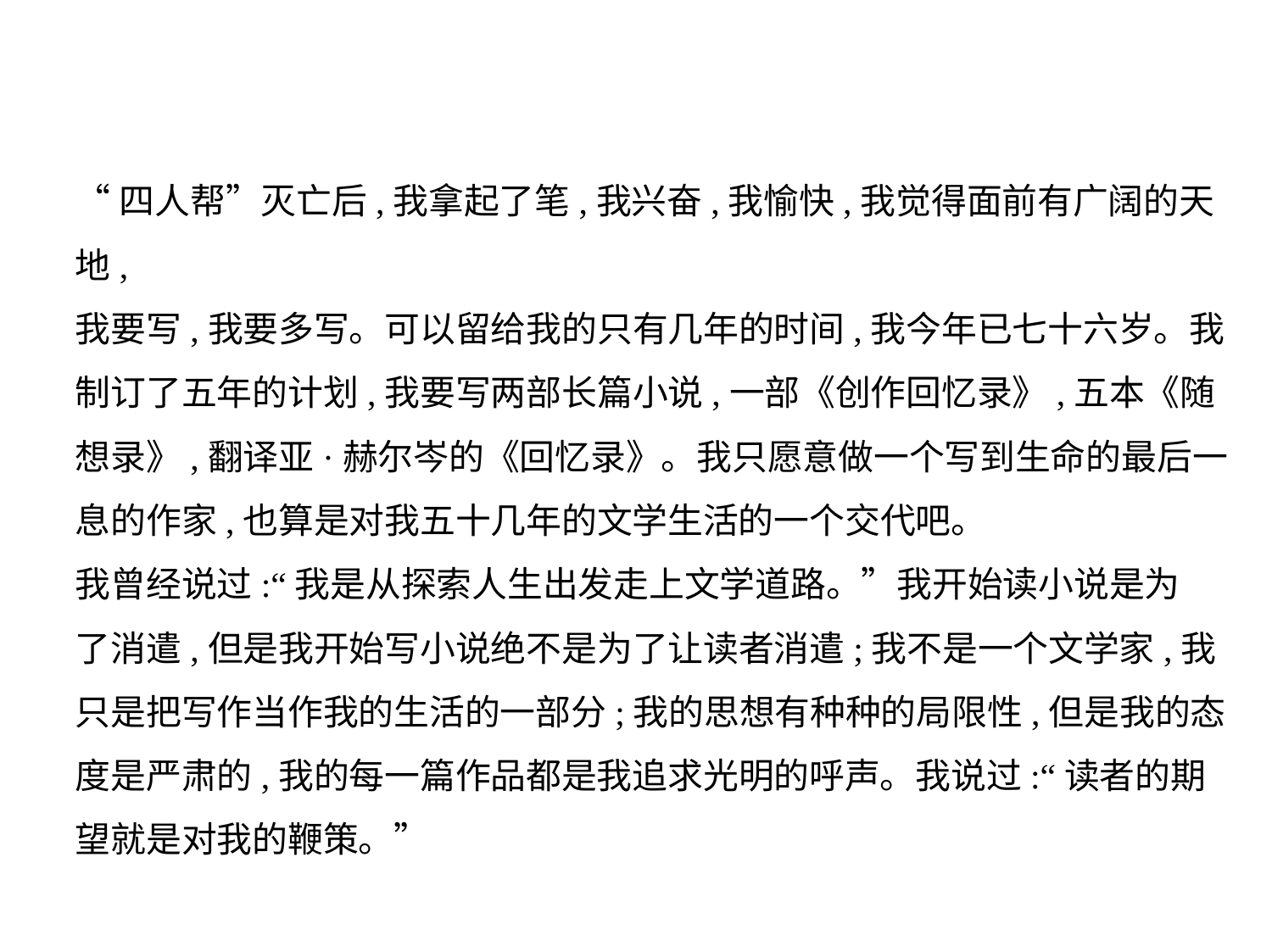

“四人帮”灭亡后,我拿起了笔,我兴奋,我愉快,我觉得面前有广阔的天地,
我要写,我要多写。可以留给我的只有几年的时间,我今年已七十六岁。我
制订了五年的计划,我要写两部长篇小说,一部《创作回忆录》,五本《随
想录》,翻译亚·赫尔岑的《回忆录》。我只愿意做一个写到生命的最后一
息的作家,也算是对我五十几年的文学生活的一个交代吧。
我曾经说过:“我是从探索人生出发走上文学道路。”我开始读小说是为
了消遣,但是我开始写小说绝不是为了让读者消遣;我不是一个文学家,我
只是把写作当作我的生活的一部分;我的思想有种种的局限性,但是我的态
度是严肃的,我的每一篇作品都是我追求光明的呼声。我说过:“读者的期
望就是对我的鞭策。”